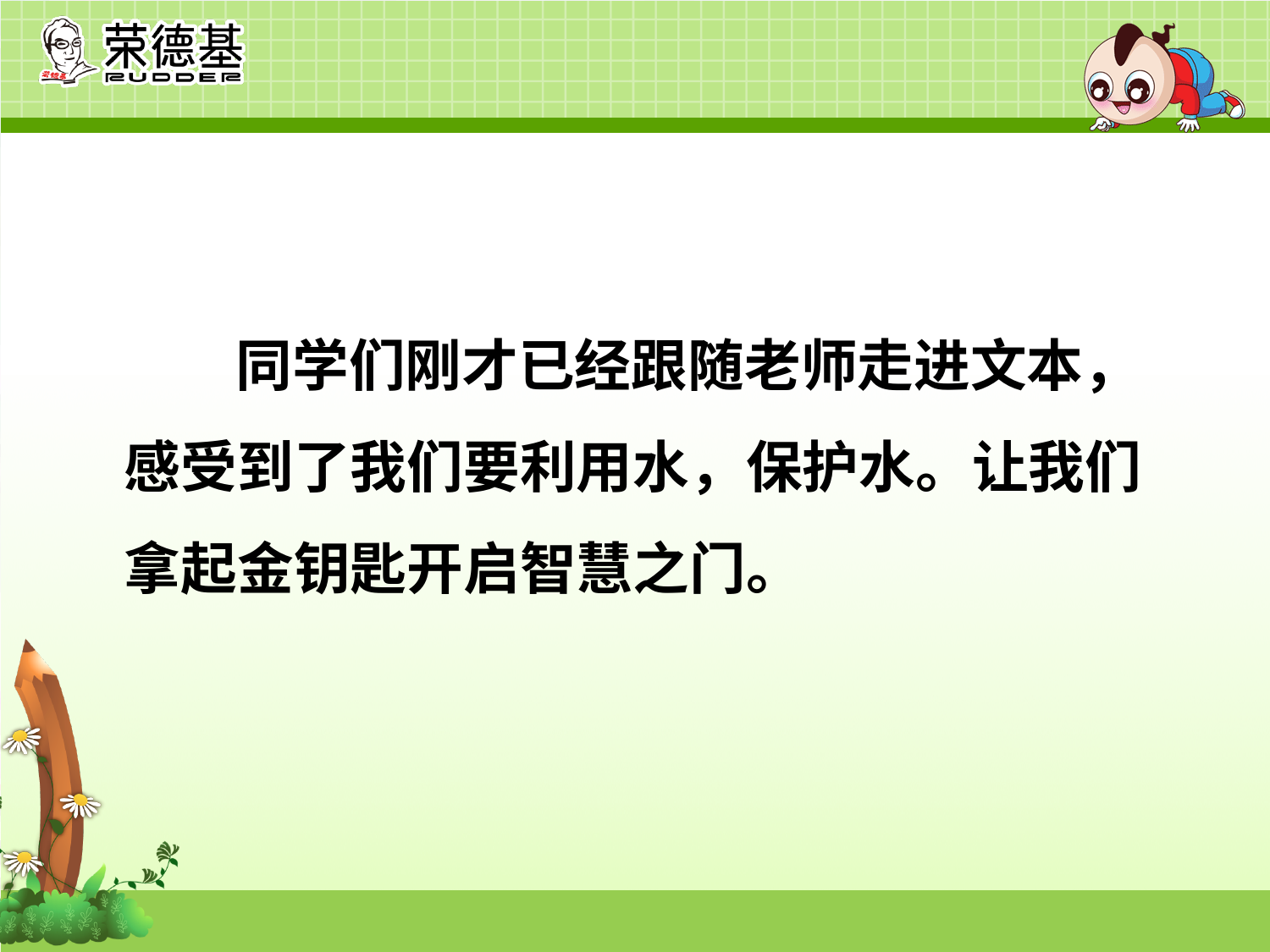

同学们刚才已经跟随老师走进文本，感受到了我们要利用水，保护水。让我们拿起金钥匙开启智慧之门。